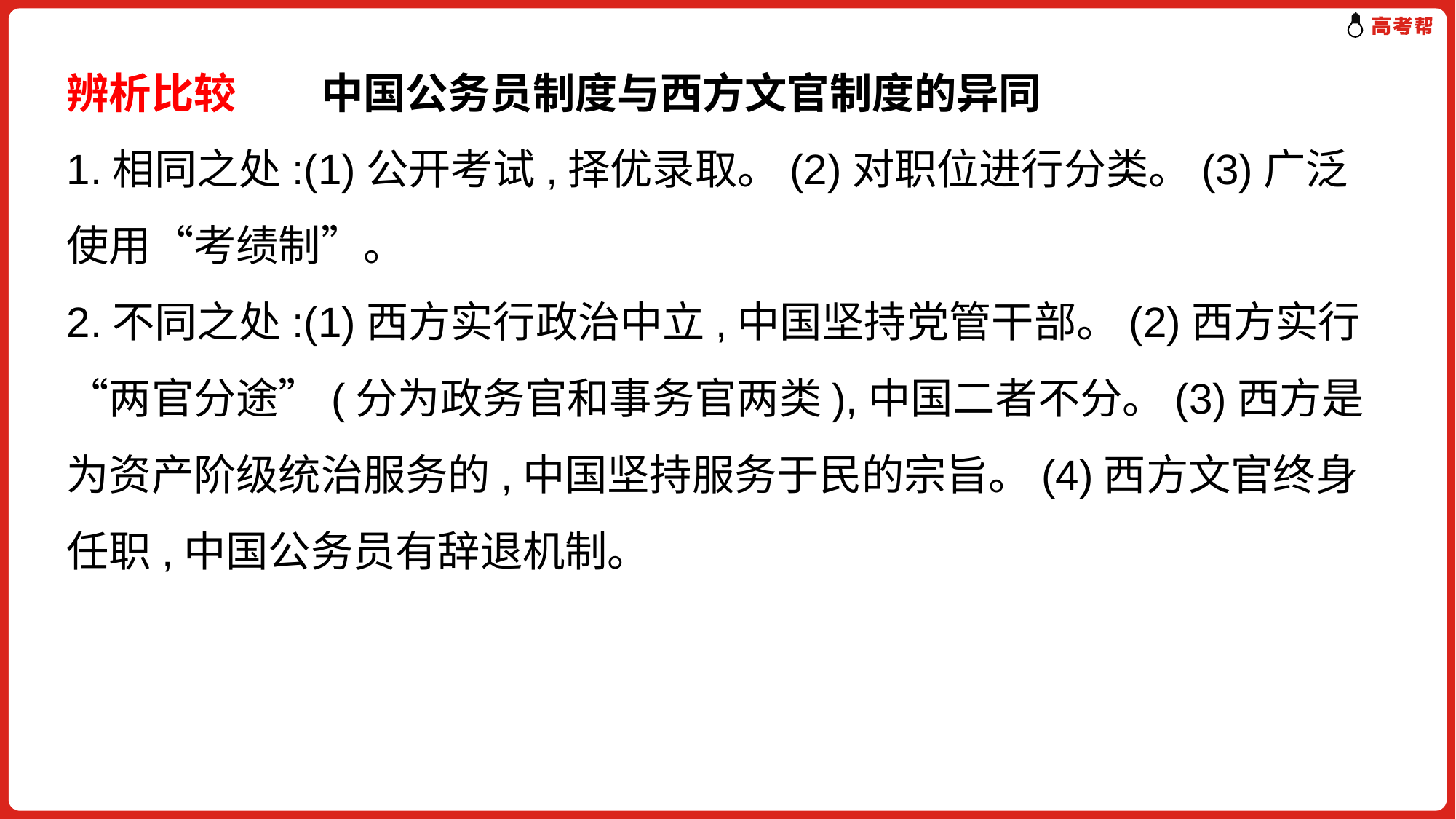

辨析比较　　中国公务员制度与西方文官制度的异同
1.相同之处:(1)公开考试,择优录取。(2)对职位进行分类。(3)广泛使用“考绩制”。
2.不同之处:(1)西方实行政治中立,中国坚持党管干部。(2)西方实行“两官分途”(分为政务官和事务官两类),中国二者不分。(3)西方是为资产阶级统治服务的,中国坚持服务于民的宗旨。(4)西方文官终身任职,中国公务员有辞退机制。